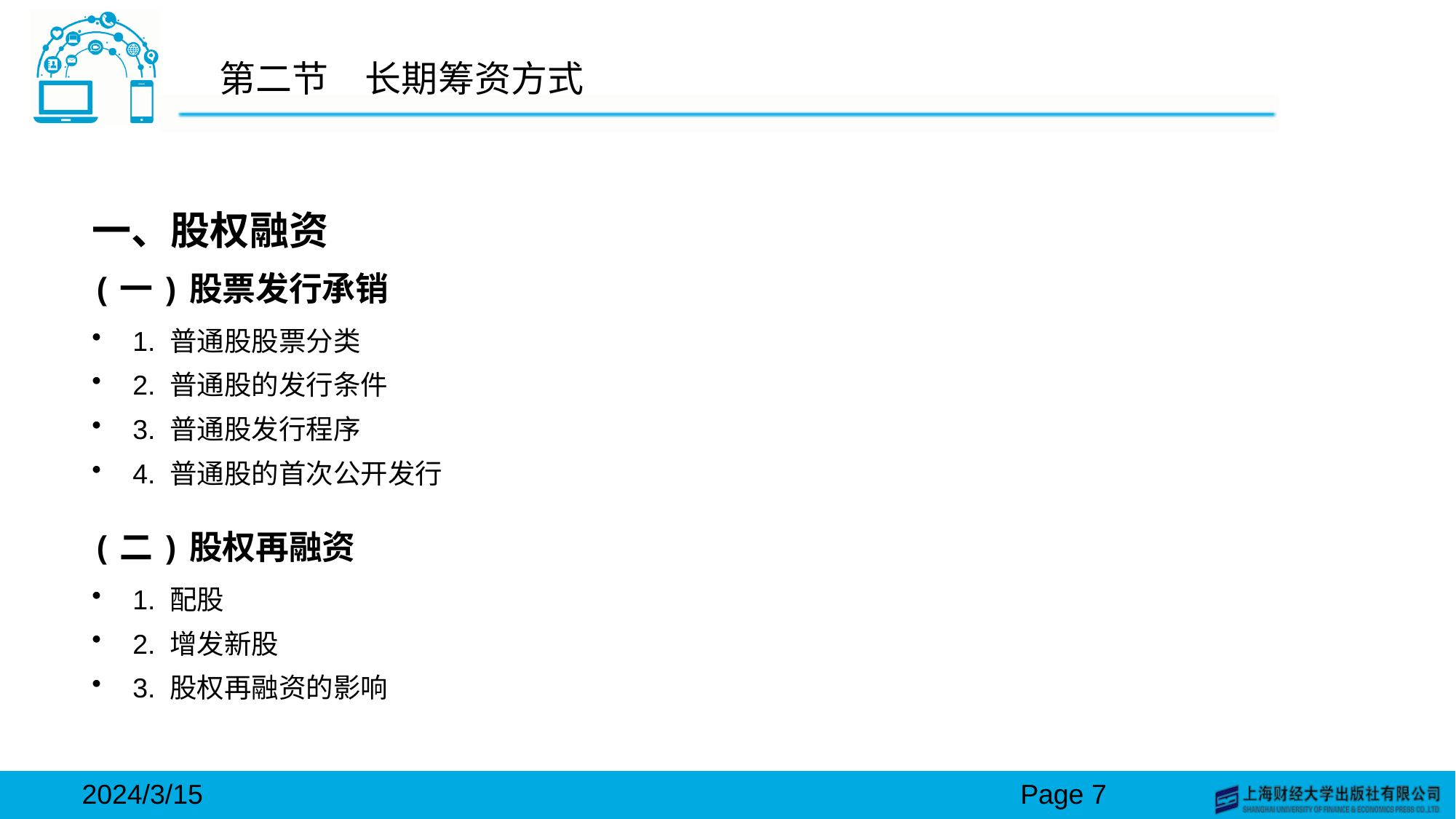

# 第二节　长期筹资方式
一、股权融资
(一)股票发行承销
1. 普通股股票分类
2. 普通股的发行条件
3. 普通股发行程序
4. 普通股的首次公开发行
(二)股权再融资
1. 配股
2. 增发新股
3. 股权再融资的影响

2024/3/15
Page 7